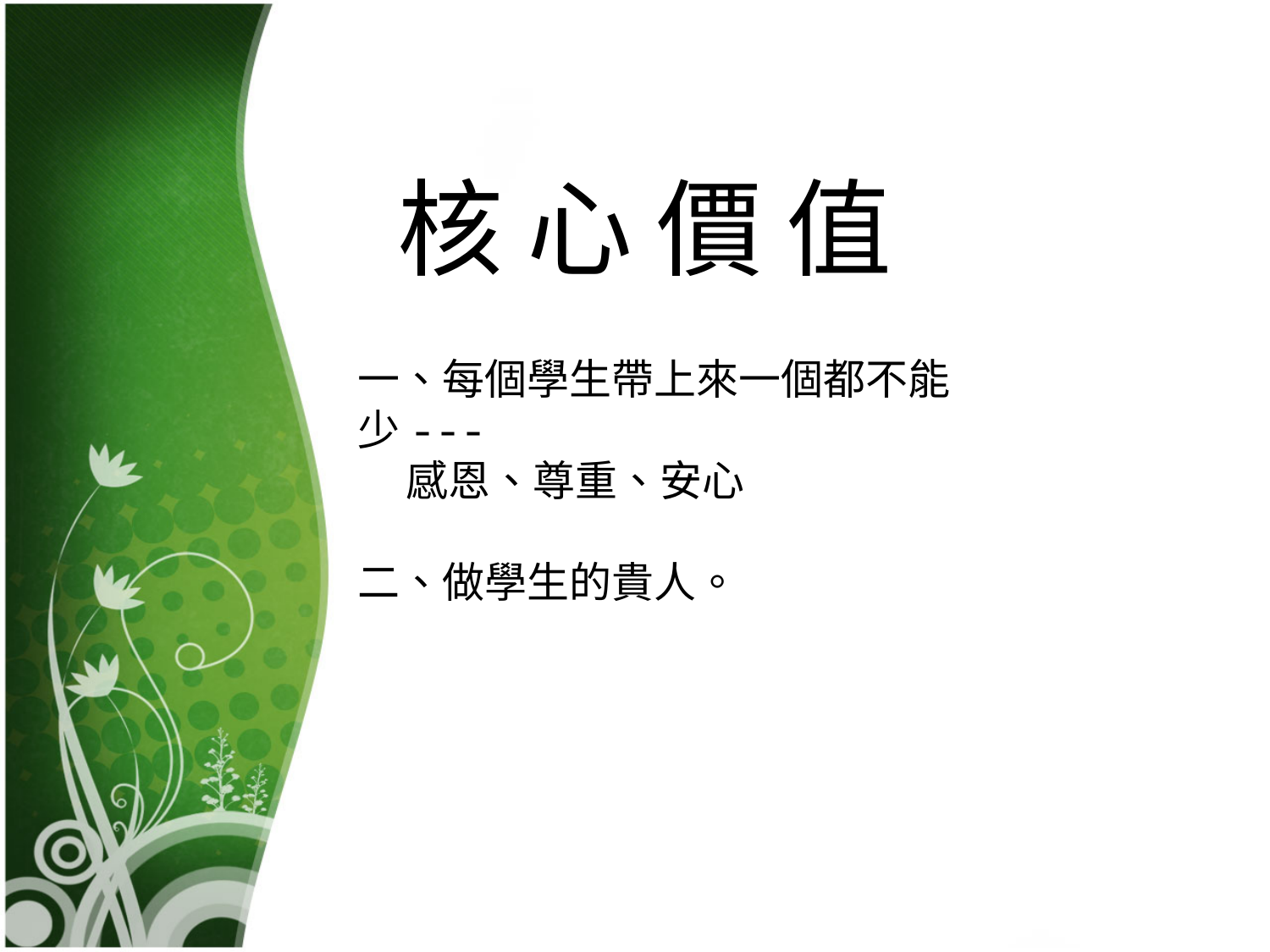

核 心 價 值
一、每個學生帶上來一個都不能少---
    感恩、尊重、安心

二、做學生的貴人。